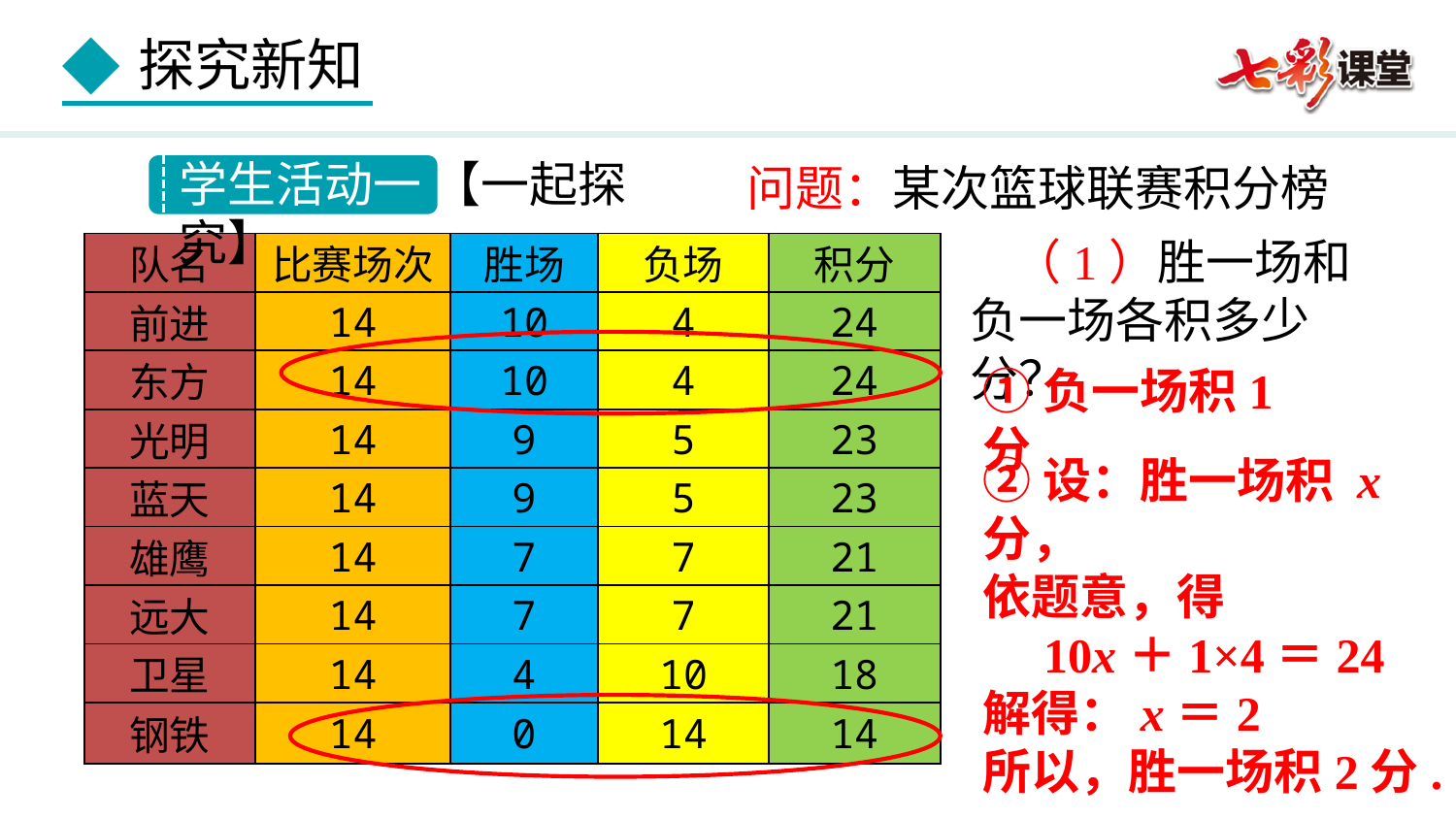

学生活动一 【一起探究】

问题：某次篮球联赛积分榜
（1）胜一场和负一场各积多少分？
| 队名 | 比赛场次 | 胜场 | 负场 | 积分 |
| --- | --- | --- | --- | --- |
| 前进 | 14 | 10 | 4 | 24 |
| 东方 | 14 | 10 | 4 | 24 |
| 光明 | 14 | 9 | 5 | 23 |
| 蓝天 | 14 | 9 | 5 | 23 |
| 雄鹰 | 14 | 7 | 7 | 21 |
| 远大 | 14 | 7 | 7 | 21 |
| 卫星 | 14 | 4 | 10 | 18 |
| 钢铁 | 14 | 0 | 14 | 14 |

①负一场积1分
②设：胜一场积 x 分，
依题意，得
     10x＋1×4＝24
解得：x＝2
所以，胜一场积2分.